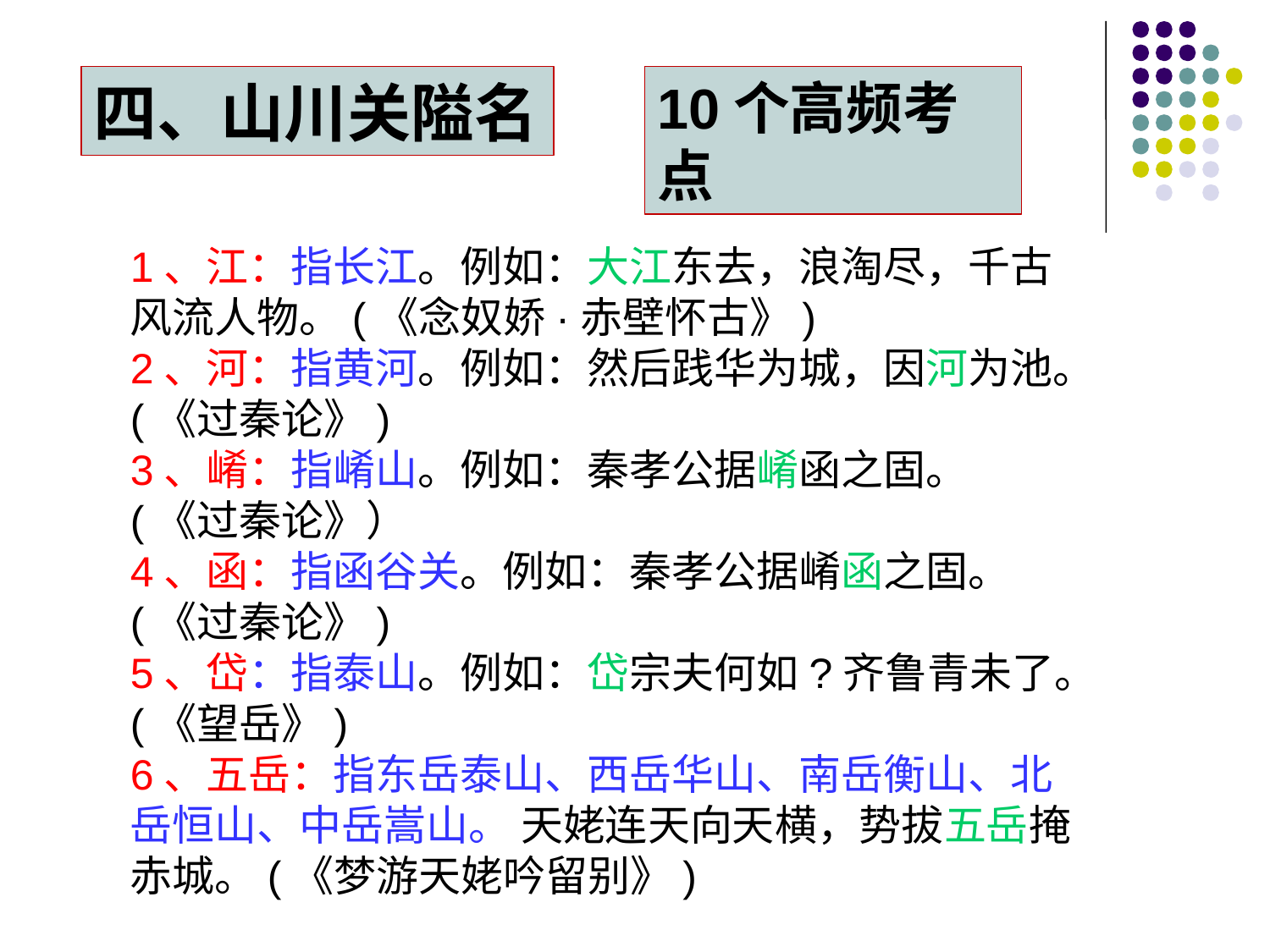

四、山川关隘名
10个高频考点
1、江：指长江。例如：大江东去，浪淘尽，千古风流人物。(《念奴娇·赤壁怀古》)
2、河：指黄河。例如：然后践华为城，因河为池。(《过秦论》)
3、崤：指崤山。例如：秦孝公据崤函之固。(《过秦论》）
4、函：指函谷关。例如：秦孝公据崤函之固。(《过秦论》)
5、岱：指泰山。例如：岱宗夫何如?齐鲁青未了。(《望岳》)
6、五岳：指东岳泰山、西岳华山、南岳衡山、北岳恒山、中岳嵩山。 天姥连天向天横，势拔五岳掩赤城。(《梦游天姥吟留别》)